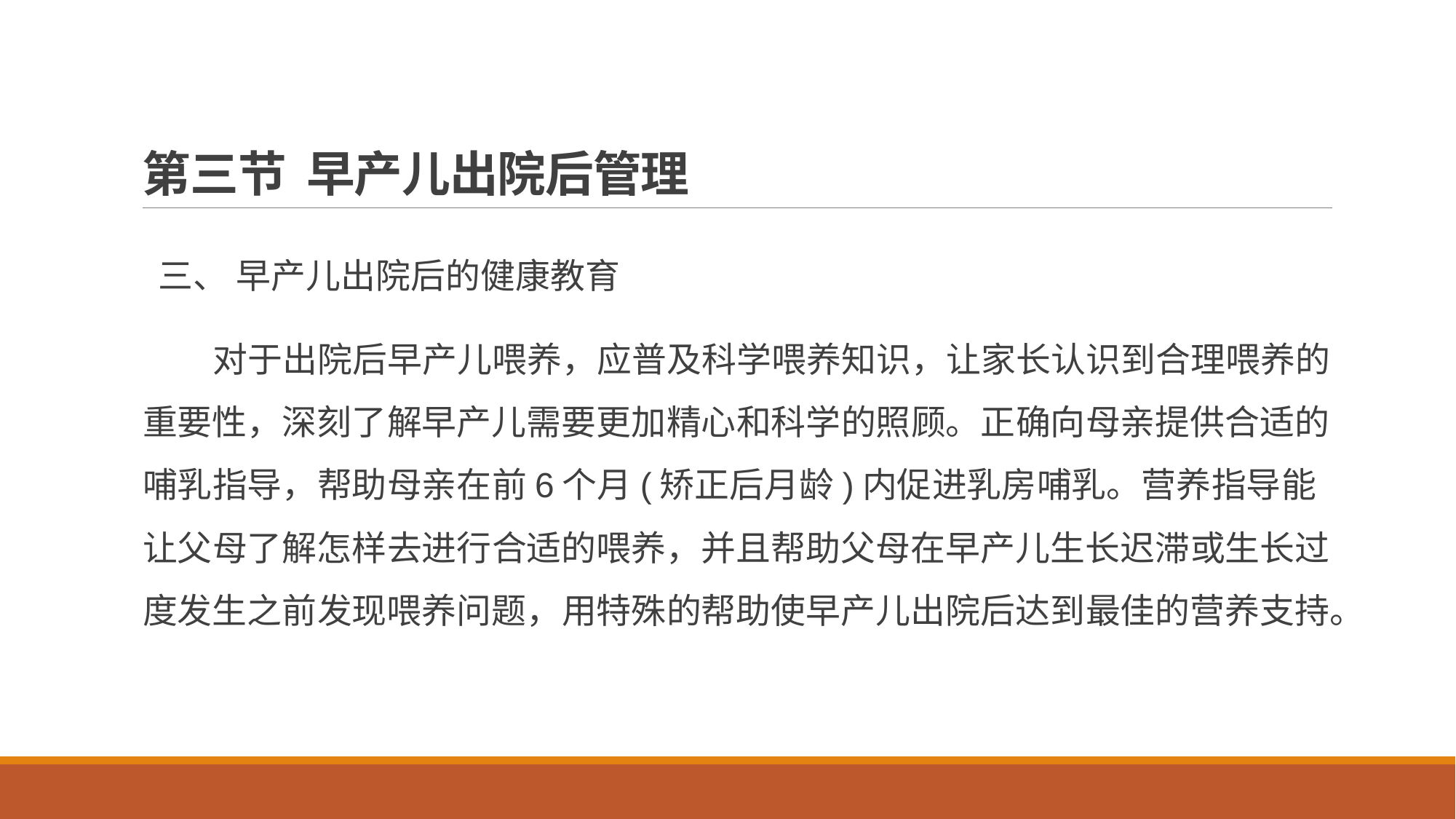

# 第三节  早产儿出院后管理
 三、 早产儿出院后的健康教育
        对于出院后早产儿喂养，应普及科学喂养知识，让家长认识到合理喂养的重要性，深刻了解早产儿需要更加精心和科学的照顾。正确向母亲提供合适的哺乳指导，帮助母亲在前6个月(矫正后月龄)内促进乳房哺乳。营养指导能让父母了解怎样去进行合适的喂养，并且帮助父母在早产儿生长迟滞或生长过度发生之前发现喂养问题，用特殊的帮助使早产儿出院后达到最佳的营养支持。